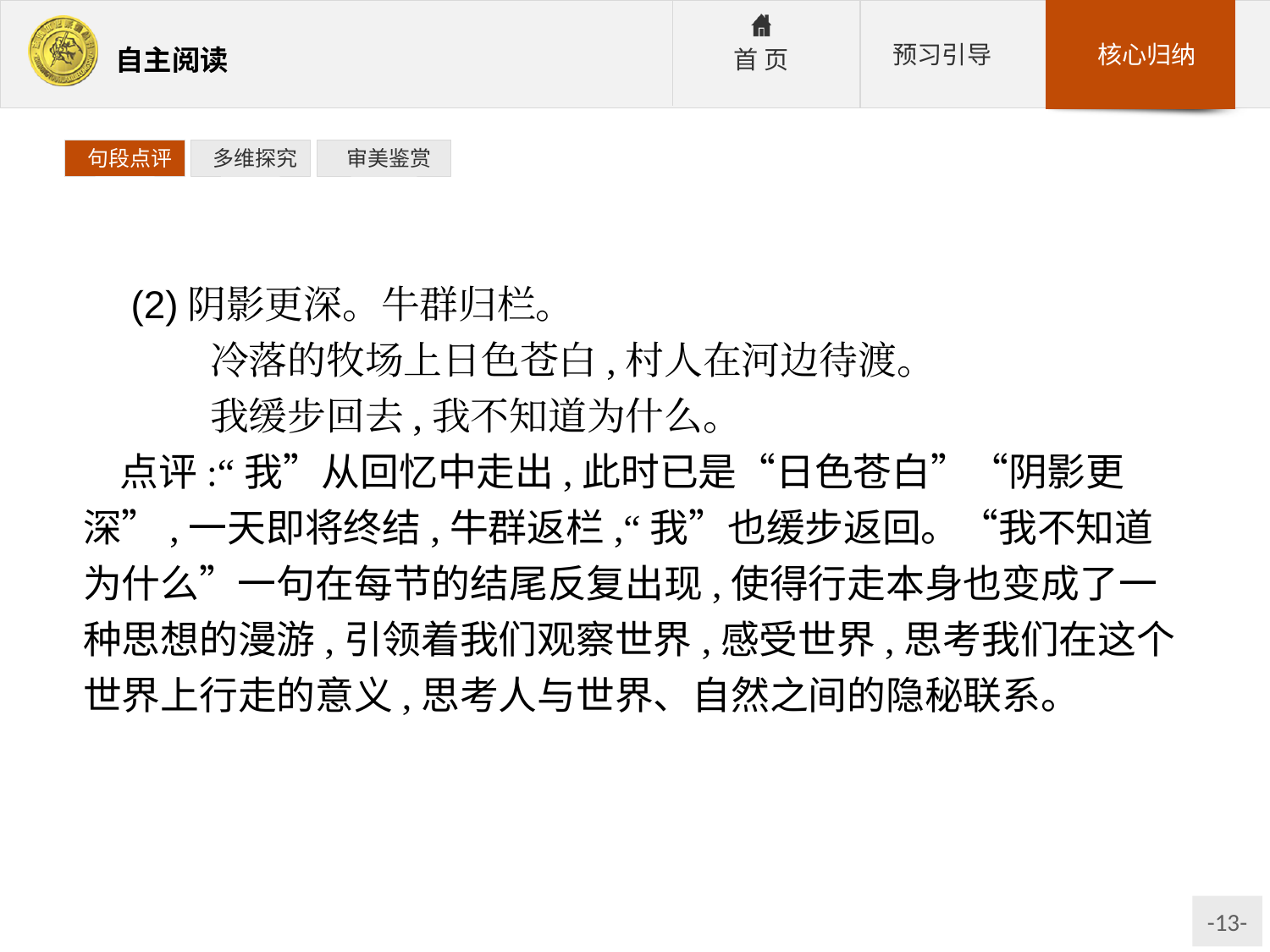

句段点评
 多维探究
 审美鉴赏
 (2)阴影更深。牛群归栏。
	冷落的牧场上日色苍白,村人在河边待渡。
	我缓步回去,我不知道为什么。
点评:“我”从回忆中走出,此时已是“日色苍白”“阴影更深”,一天即将终结,牛群返栏,“我”也缓步返回。“我不知道为什么”一句在每节的结尾反复出现,使得行走本身也变成了一种思想的漫游,引领着我们观察世界,感受世界,思考我们在这个世界上行走的意义,思考人与世界、自然之间的隐秘联系。